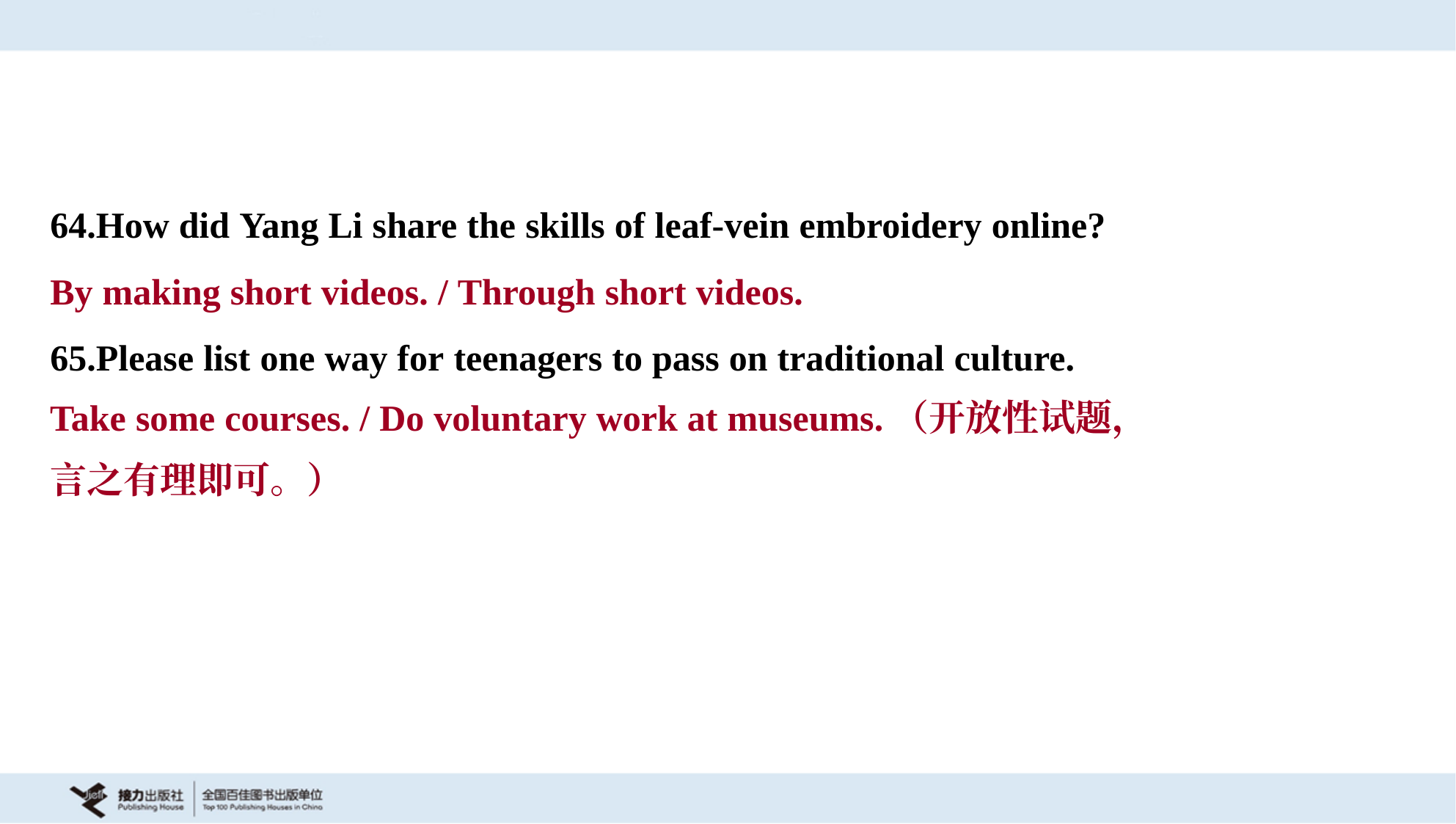

64.How did Yang Li share the skills of leaf-vein embroidery online?
By making short videos. / Through short videos.
65.Please list one way for teenagers to pass on traditional culture.
Take some courses. / Do voluntary work at museums.（开放性试题，
言之有理即可。）